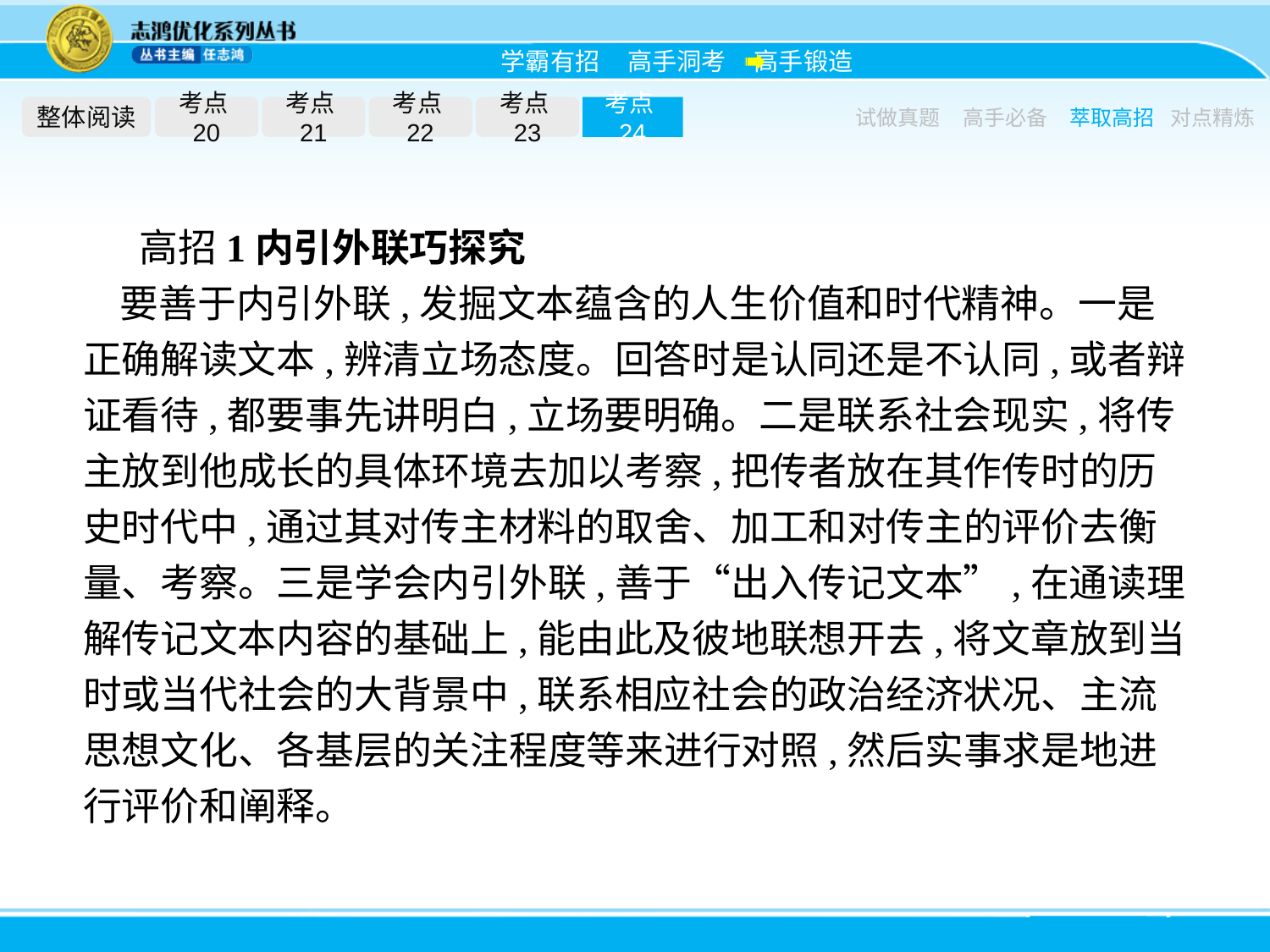

整体阅读
考点20
考点21
考点22
考点23
考点24
试做真题
高手必备
萃取高招
对点精炼
高招1内引外联巧探究
要善于内引外联,发掘文本蕴含的人生价值和时代精神。一是正确解读文本,辨清立场态度。回答时是认同还是不认同,或者辩证看待,都要事先讲明白,立场要明确。二是联系社会现实,将传主放到他成长的具体环境去加以考察,把传者放在其作传时的历史时代中,通过其对传主材料的取舍、加工和对传主的评价去衡量、考察。三是学会内引外联,善于“出入传记文本”,在通读理解传记文本内容的基础上,能由此及彼地联想开去,将文章放到当时或当代社会的大背景中,联系相应社会的政治经济状况、主流思想文化、各基层的关注程度等来进行对照,然后实事求是地进行评价和阐释。